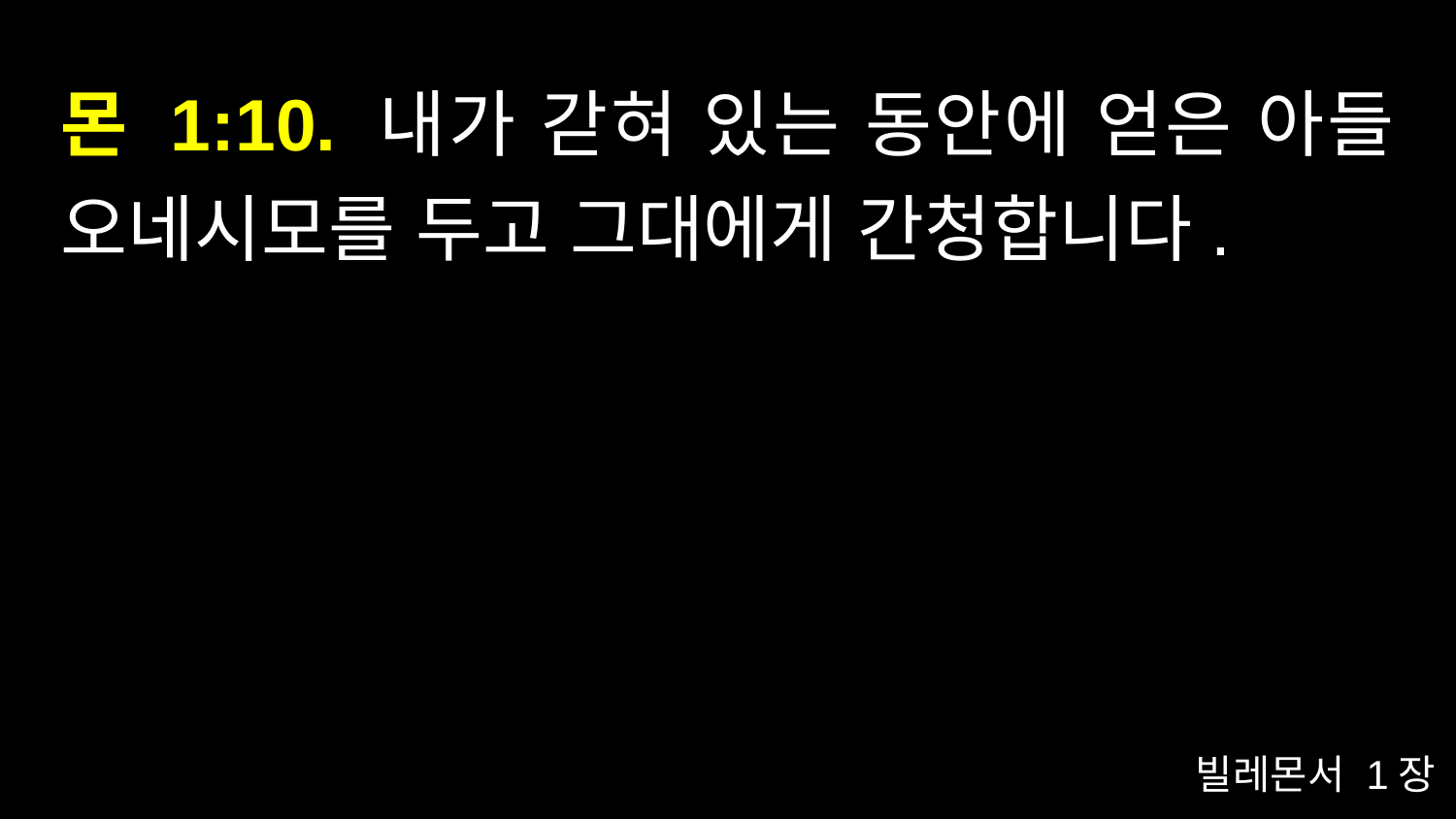

# 몬 1:10. 내가 갇혀 있는 동안에 얻은 아들 오네시모를 두고 그대에게 간청합니다.
빌레몬서 1장